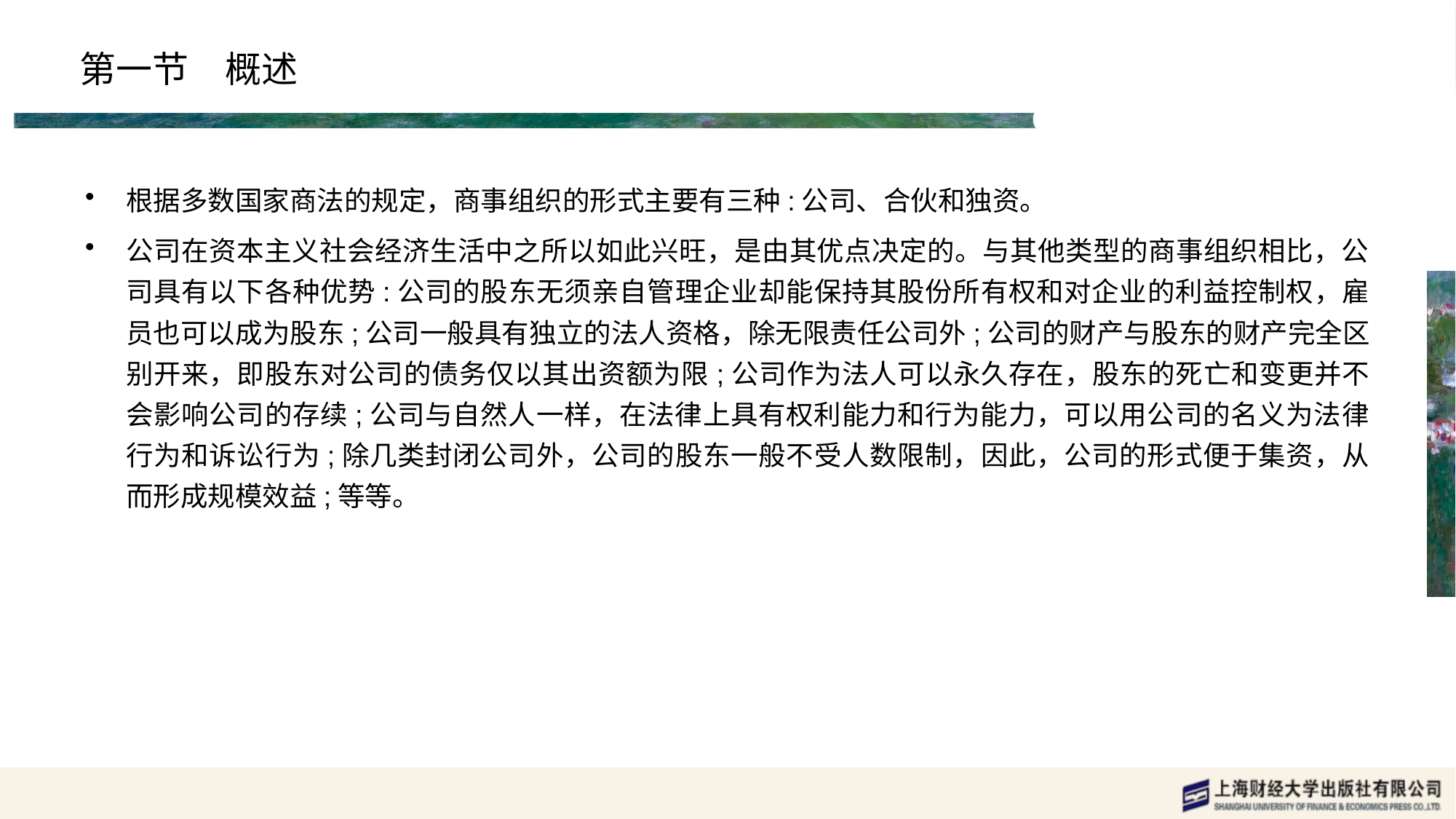

# 第一节　概述
根据多数国家商法的规定，商事组织的形式主要有三种:公司、合伙和独资。
公司在资本主义社会经济生活中之所以如此兴旺，是由其优点决定的。与其他类型的商事组织相比，公司具有以下各种优势:公司的股东无须亲自管理企业却能保持其股份所有权和对企业的利益控制权，雇员也可以成为股东;公司一般具有独立的法人资格，除无限责任公司外;公司的财产与股东的财产完全区别开来，即股东对公司的债务仅以其出资额为限;公司作为法人可以永久存在，股东的死亡和变更并不会影响公司的存续;公司与自然人一样，在法律上具有权利能力和行为能力，可以用公司的名义为法律行为和诉讼行为;除几类封闭公司外，公司的股东一般不受人数限制，因此，公司的形式便于集资，从而形成规模效益;等等。